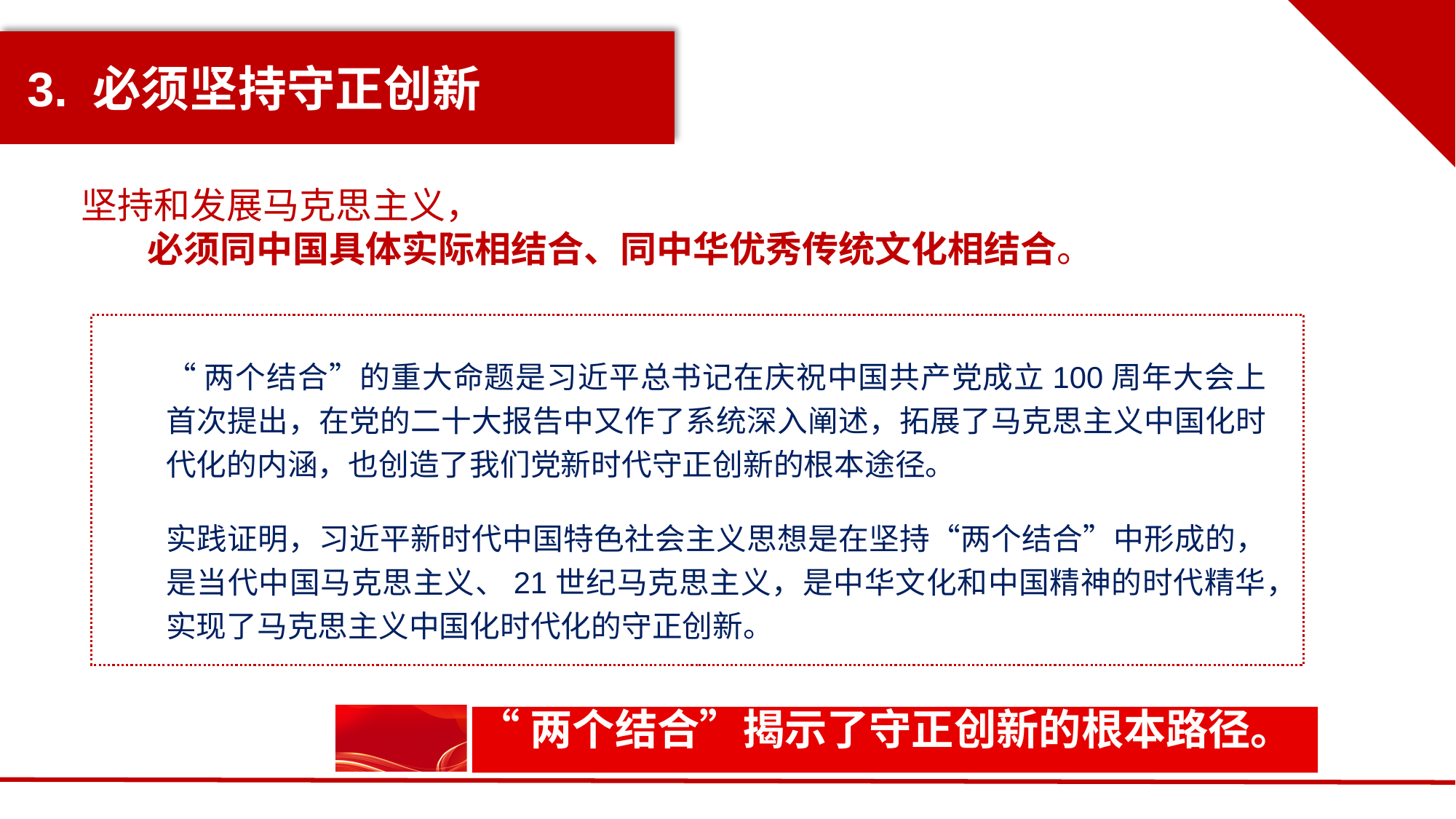

# 3. 必须坚持守正创新
坚持和发展马克思主义，
       必须同中国具体实际相结合、同中华优秀传统文化相结合。

“两个结合”的重大命题是习近平总书记在庆祝中国共产党成立100周年大会上首次提出，在党的二十大报告中又作了系统深入阐述，拓展了马克思主义中国化时代化的内涵，也创造了我们党新时代守正创新的根本途径。
实践证明，习近平新时代中国特色社会主义思想是在坚持“两个结合”中形成的，是当代中国马克思主义、21世纪马克思主义，是中华文化和中国精神的时代精华，实现了马克思主义中国化时代化的守正创新。
“两个结合”揭示了守正创新的根本路径。